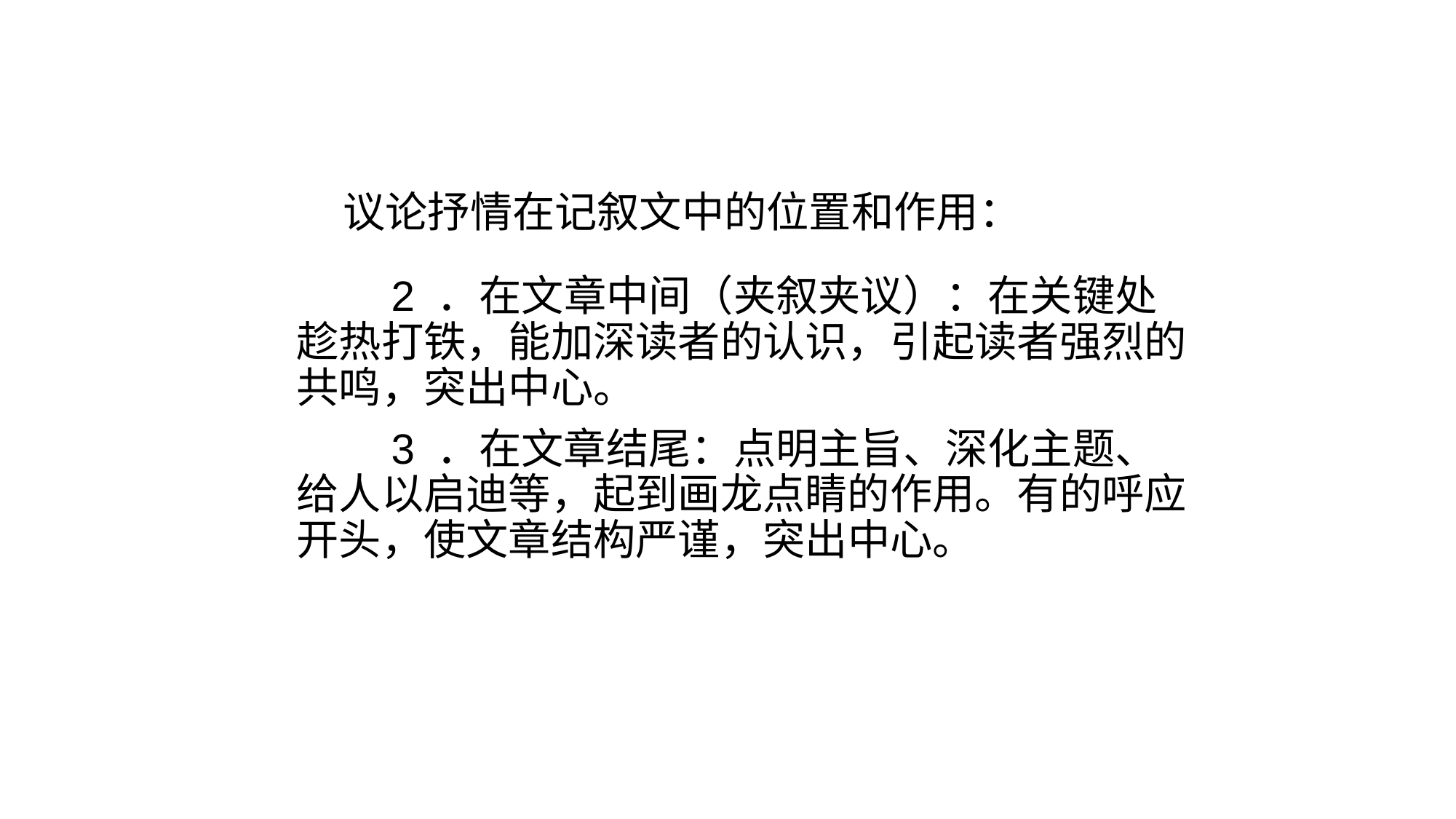

议论抒情在记叙文中的位置和作用：
        2 ．在文章中间（夹叙夹议）：在关键处趁热打铁，能加深读者的认识，引起读者强烈的共鸣，突出中心。
        3 ．在文章结尾：点明主旨、深化主题、给人以启迪等，起到画龙点睛的作用。有的呼应开头，使文章结构严谨，突出中心。